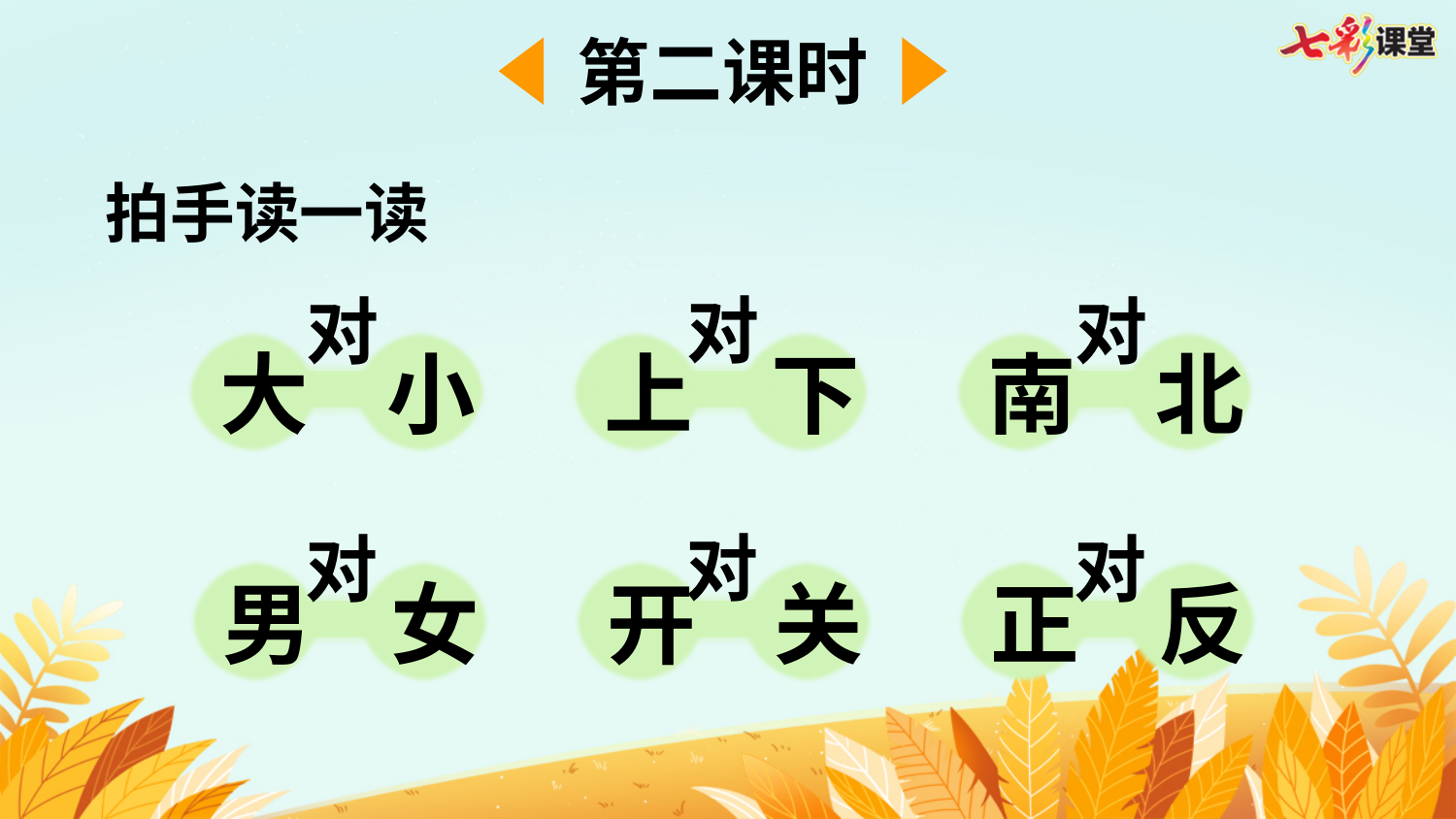

第二课时

拍手读一读
对
对
对
大
小

上
下

南
北

对
对
对
男
女

开
关

正
反